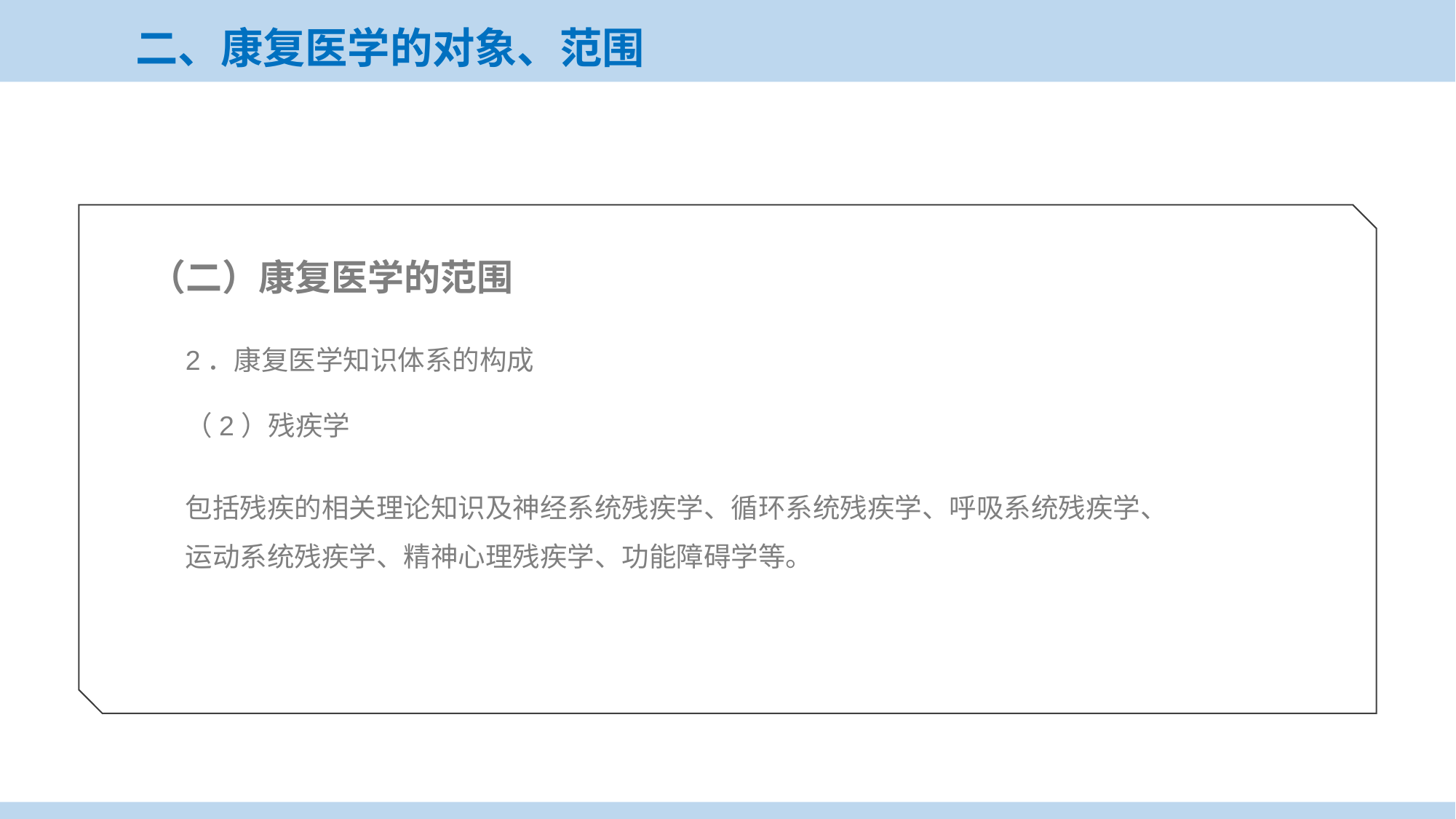

二、康复医学的对象、范围

 （二）康复医学的范围

2．康复医学知识体系的构成

（2）残疾学

包括残疾的相关理论知识及神经系统残疾学、循环系统残疾学、呼吸系统残疾学、运动系统残疾学、精神心理残疾学、功能障碍学等。